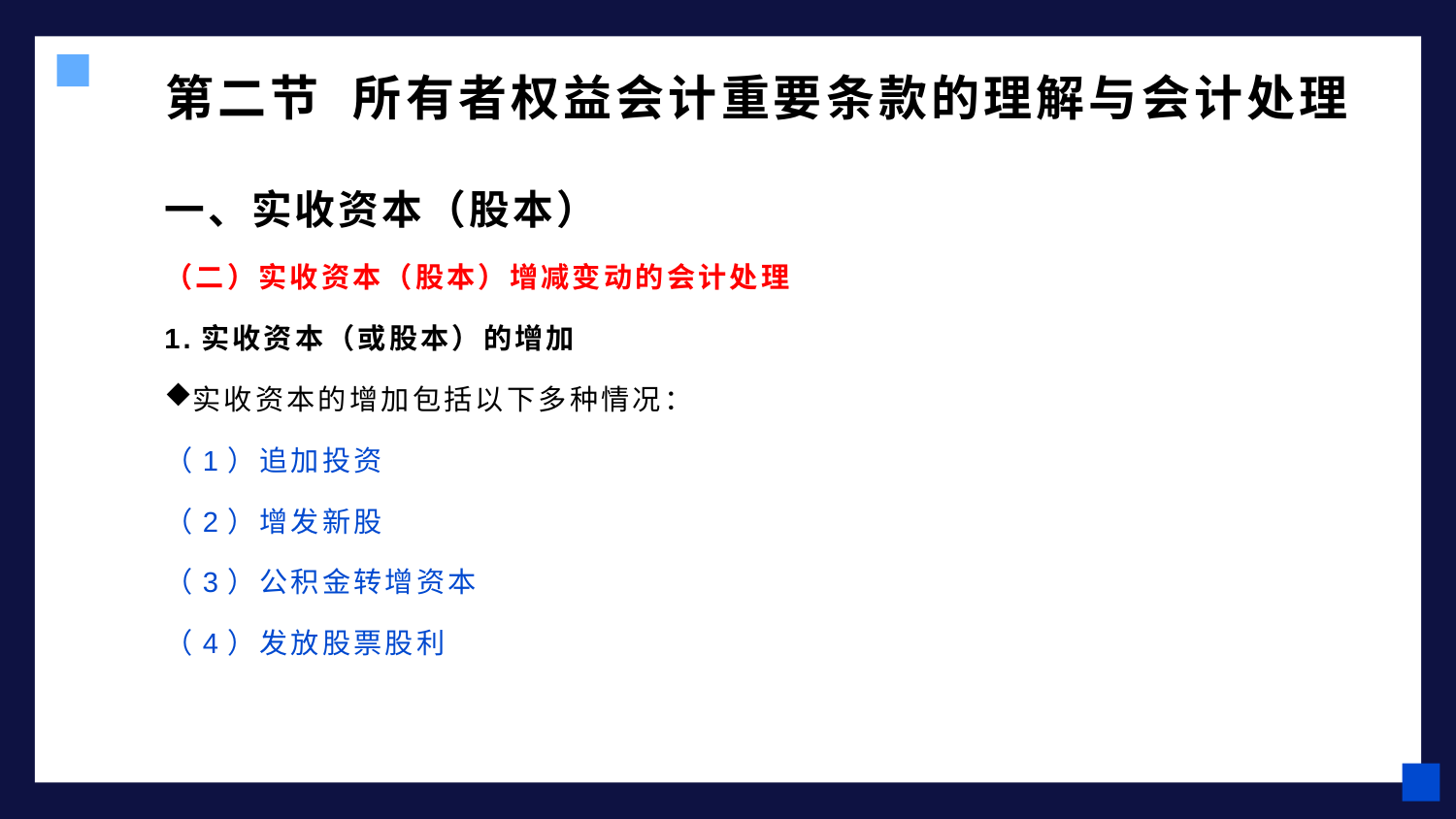

# 第二节  所有者权益会计重要条款的理解与会计处理
一、实收资本（股本）
（二）实收资本（股本）增减变动的会计处理
1.实收资本（或股本）的增加
实收资本的增加包括以下多种情况：
（1）追加投资
（2）增发新股
（3）公积金转增资本
（4）发放股票股利